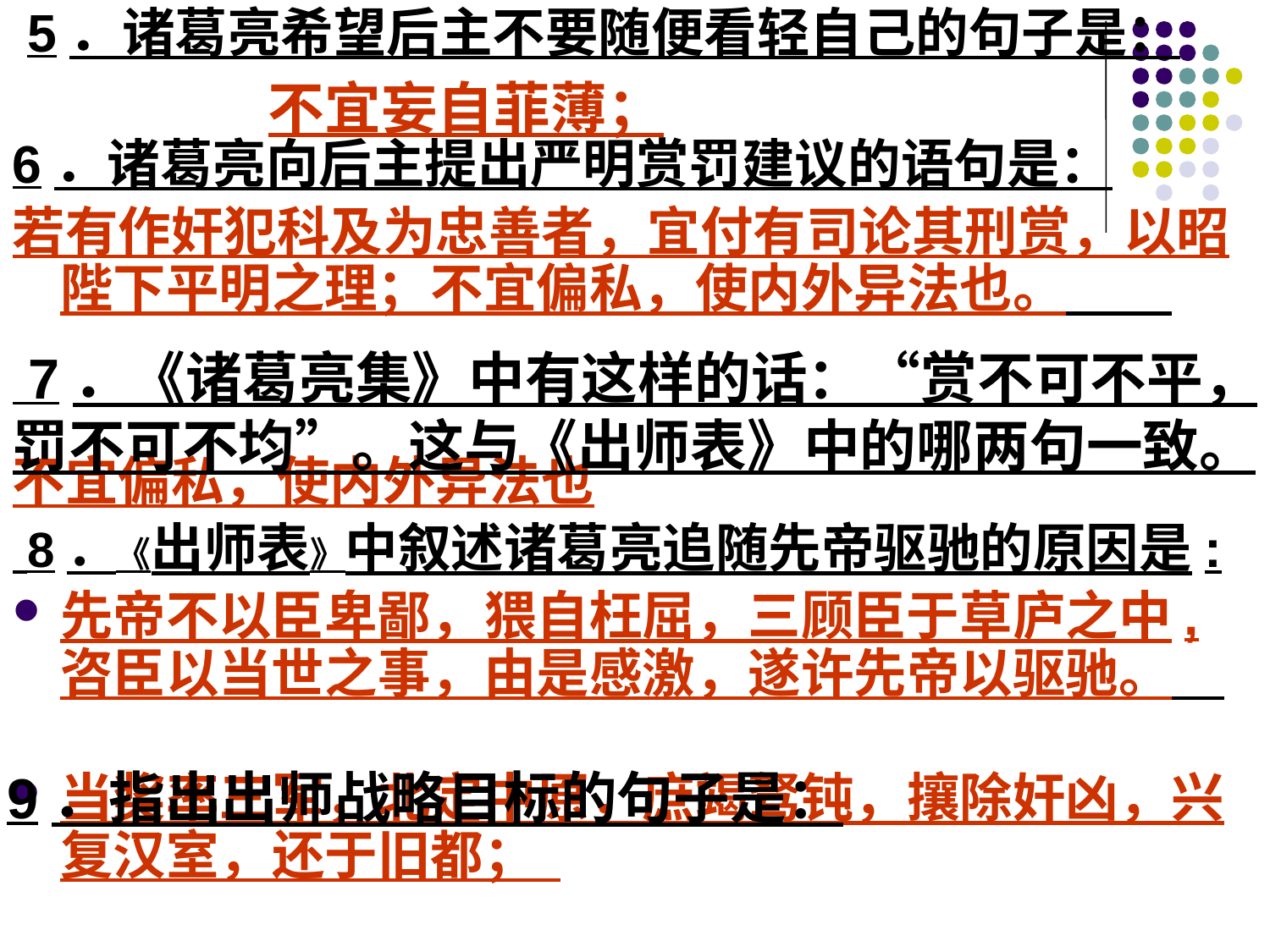

5．诸葛亮希望后主不要随便看轻自己的句子是：
6．诸葛亮向后主提出严明赏罚建议的语句是：
若有作奸犯科及为忠善者，宜付有司论其刑赏，以昭陛下平明之理；不宜偏私，使内外异法也。

不宜偏私，使内外异法也
 8．《出师表》中叙述诸葛亮追随先帝驱驰的原因是:
先帝不以臣卑鄙，猥自枉屈，三顾臣于草庐之中,咨臣以当世之事，由是感激，遂许先帝以驱驰。
当奖率三军，北定中原，庶竭驽钝，攘除奸凶，兴复汉室，还于旧都；
不宜妄自菲薄；
 7．《诸葛亮集》中有这样的话：“赏不可不平，罚不可不均”。这与《出师表》中的哪两句一致。
9．指出出师战略目标的句子是：